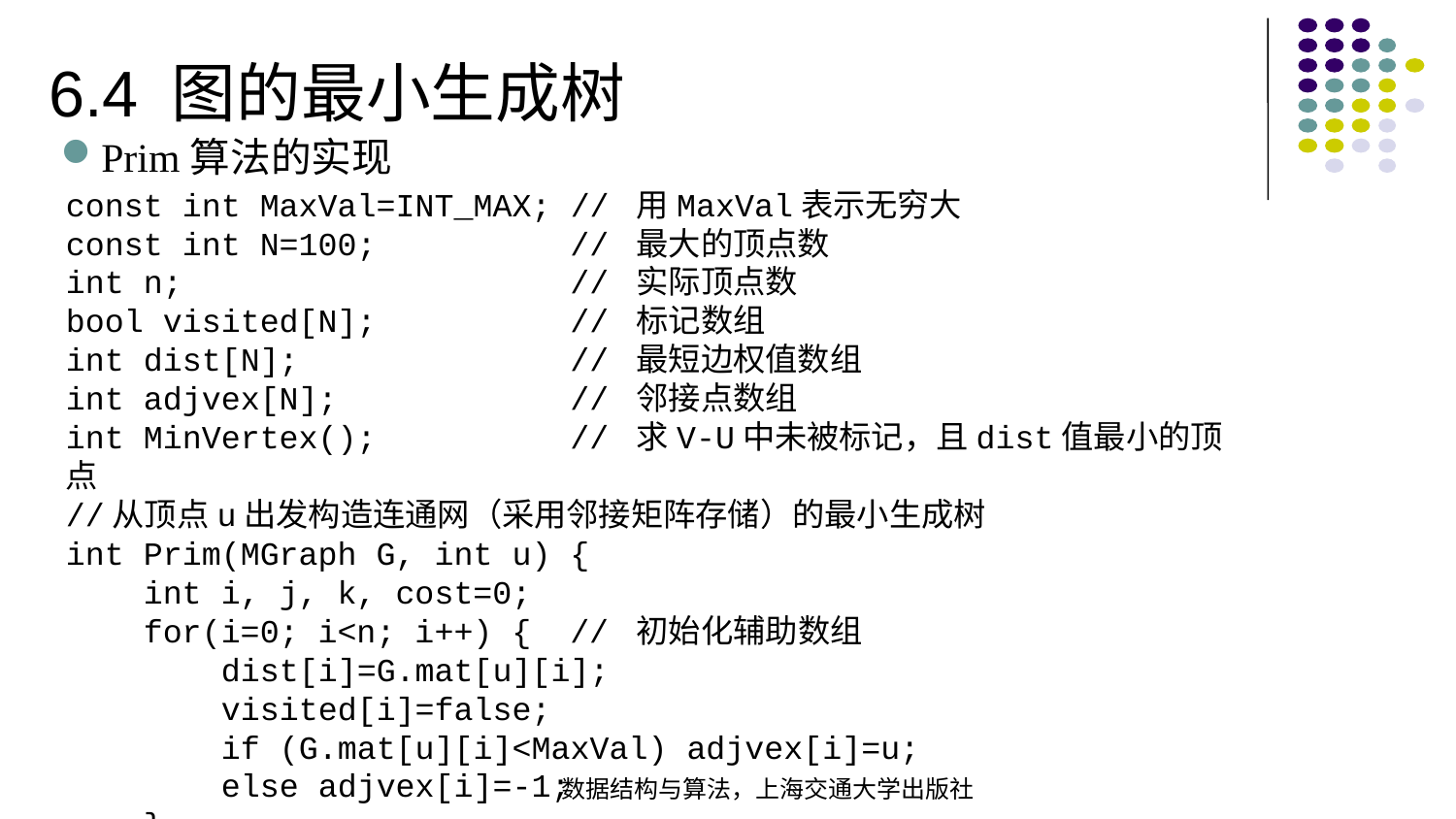

6.4 图的最小生成树
Prim算法的实现
const int MaxVal=INT_MAX; // 用MaxVal表示无穷大const int N=100;          // 最大的顶点数int n;                    // 实际顶点数bool visited[N];          // 标记数组int dist[N];              // 最短边权值数组int adjvex[N];            // 邻接点数组int MinVertex();          // 求V-U中未被标记，且dist值最小的顶点//从顶点u出发构造连通网（采用邻接矩阵存储）的最小生成树int Prim(MGraph G, int u) {    int i, j, k, cost=0;    for(i=0; i<n; i++) {  // 初始化辅助数组         dist[i]=G.mat[u][i];        visited[i]=false;        if (G.mat[u][i]<MaxVal) adjvex[i]=u;        else adjvex[i]=-1;    }